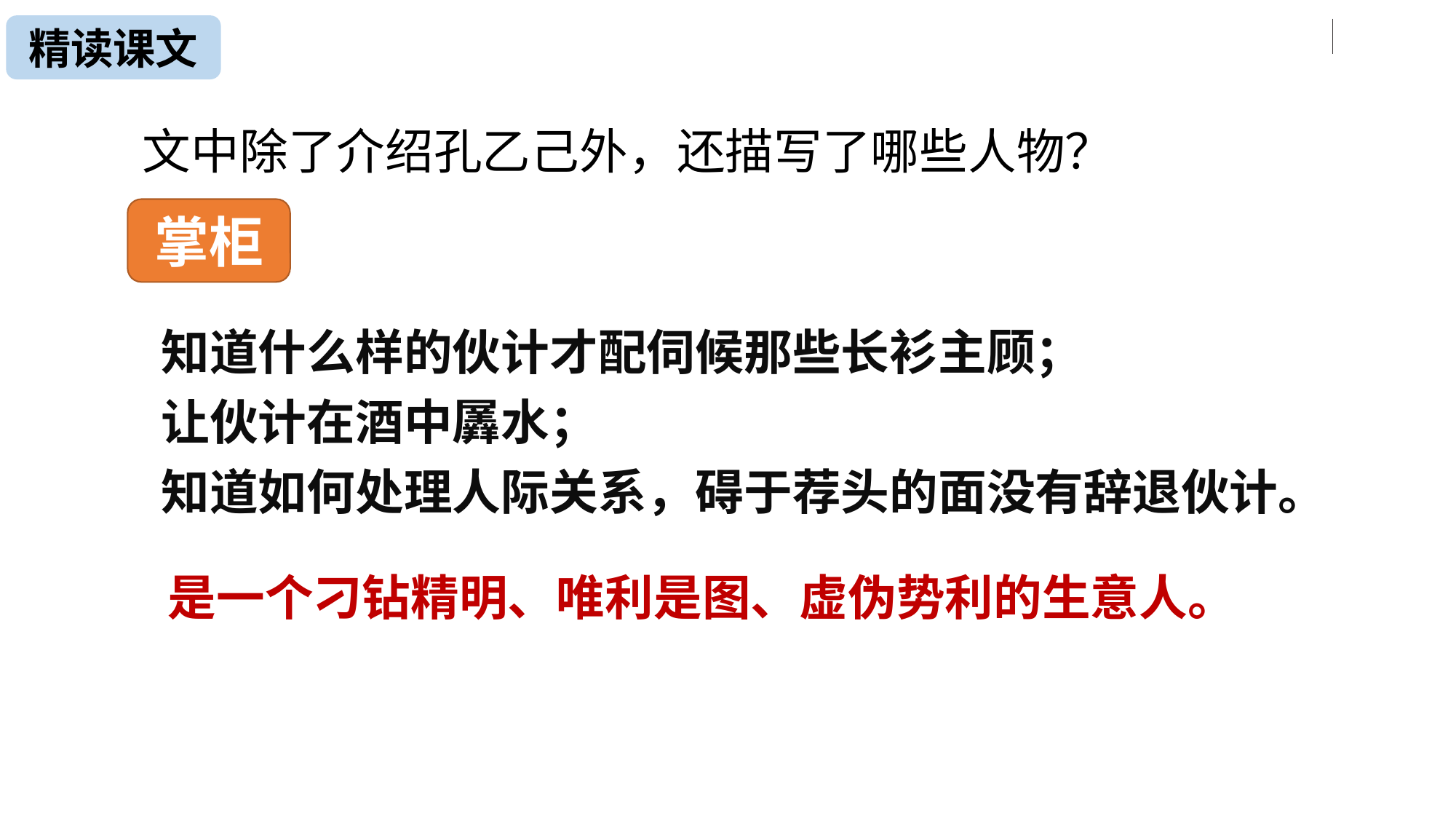

精读课文
文中除了介绍孔乙己外，还描写了哪些人物？
掌柜
知道什么样的伙计才配伺候那些长衫主顾；
让伙计在酒中羼水；
知道如何处理人际关系，碍于荐头的面没有辞退伙计。
是一个刁钻精明、唯利是图、虚伪势利的生意人。